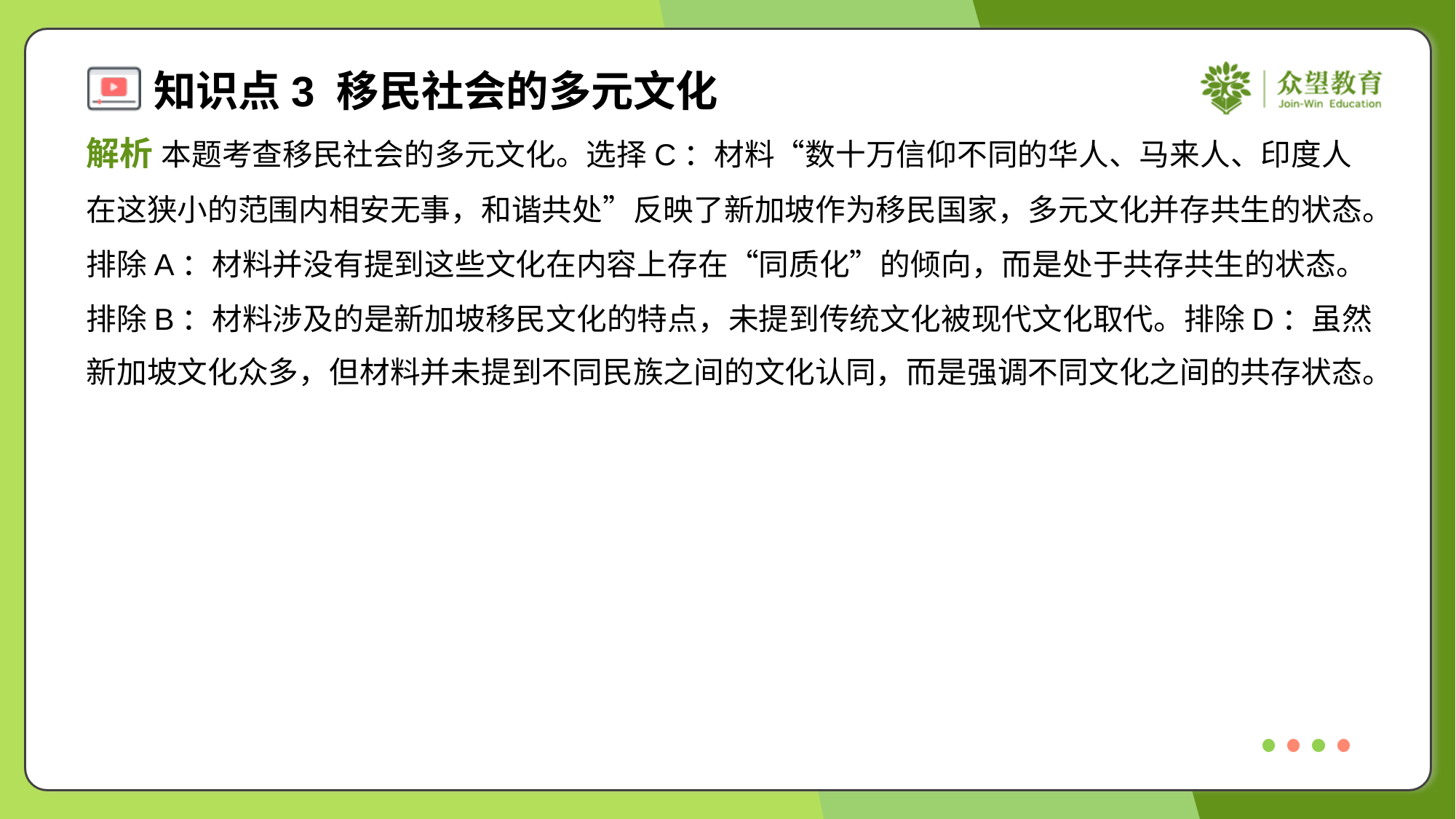

解析 本题考查移民社会的多元文化。选择C：材料“数十万信仰不同的华人、马来人、印度人
在这狭小的范围内相安无事，和谐共处”反映了新加坡作为移民国家，多元文化并存共生的状态。
排除A：材料并没有提到这些文化在内容上存在“同质化”的倾向，而是处于共存共生的状态。
排除B：材料涉及的是新加坡移民文化的特点，未提到传统文化被现代文化取代。排除D：虽然
新加坡文化众多，但材料并未提到不同民族之间的文化认同，而是强调不同文化之间的共存状态。